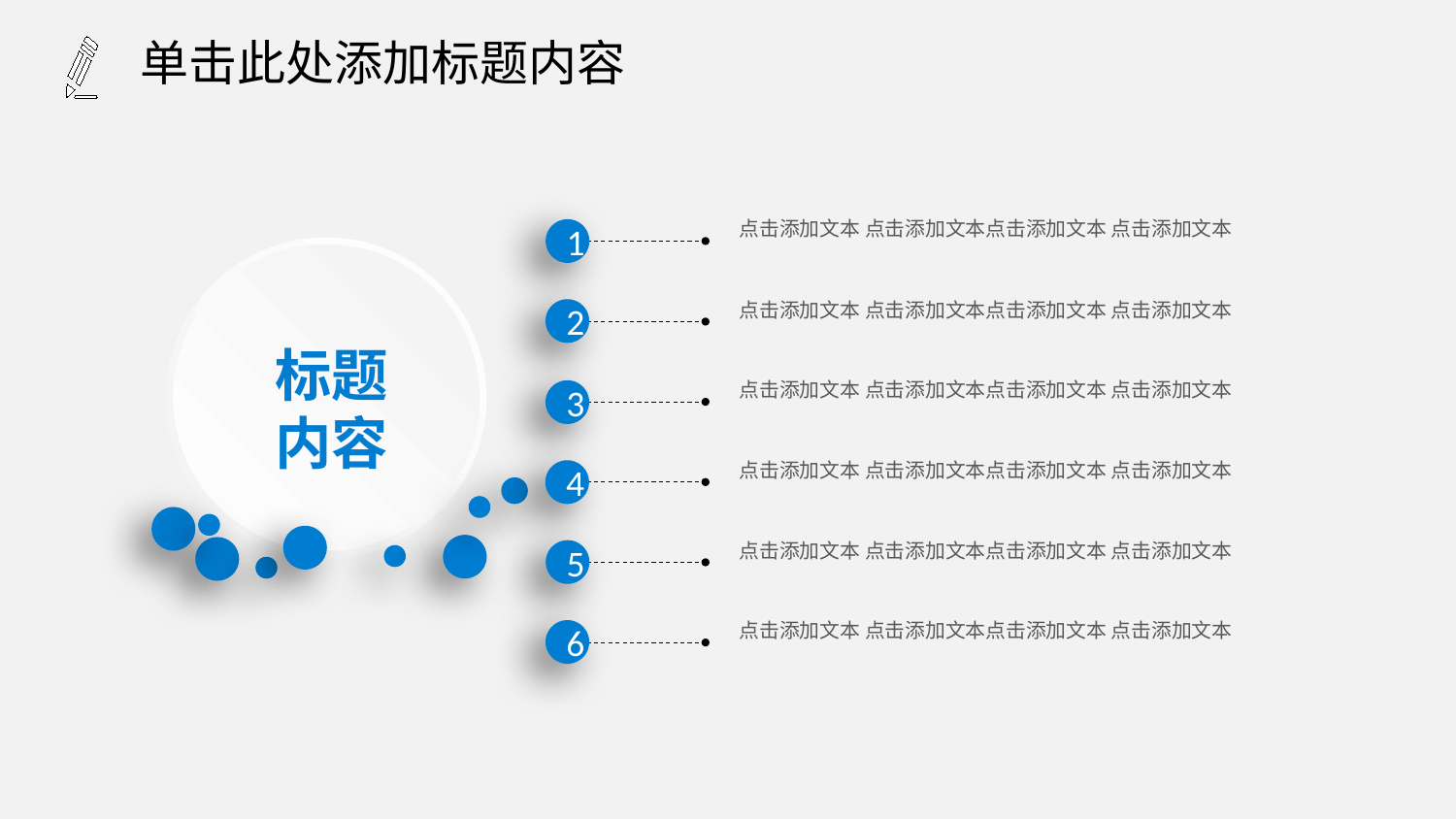

单击此处添加标题内容

点击添加文本 点击添加文本点击添加文本 点击添加文本
1

点击添加文本 点击添加文本点击添加文本 点击添加文本
2
标题
内容
点击添加文本 点击添加文本点击添加文本 点击添加文本
3
点击添加文本 点击添加文本点击添加文本 点击添加文本
4

点击添加文本 点击添加文本点击添加文本 点击添加文本

5

点击添加文本 点击添加文本点击添加文本 点击添加文本
6